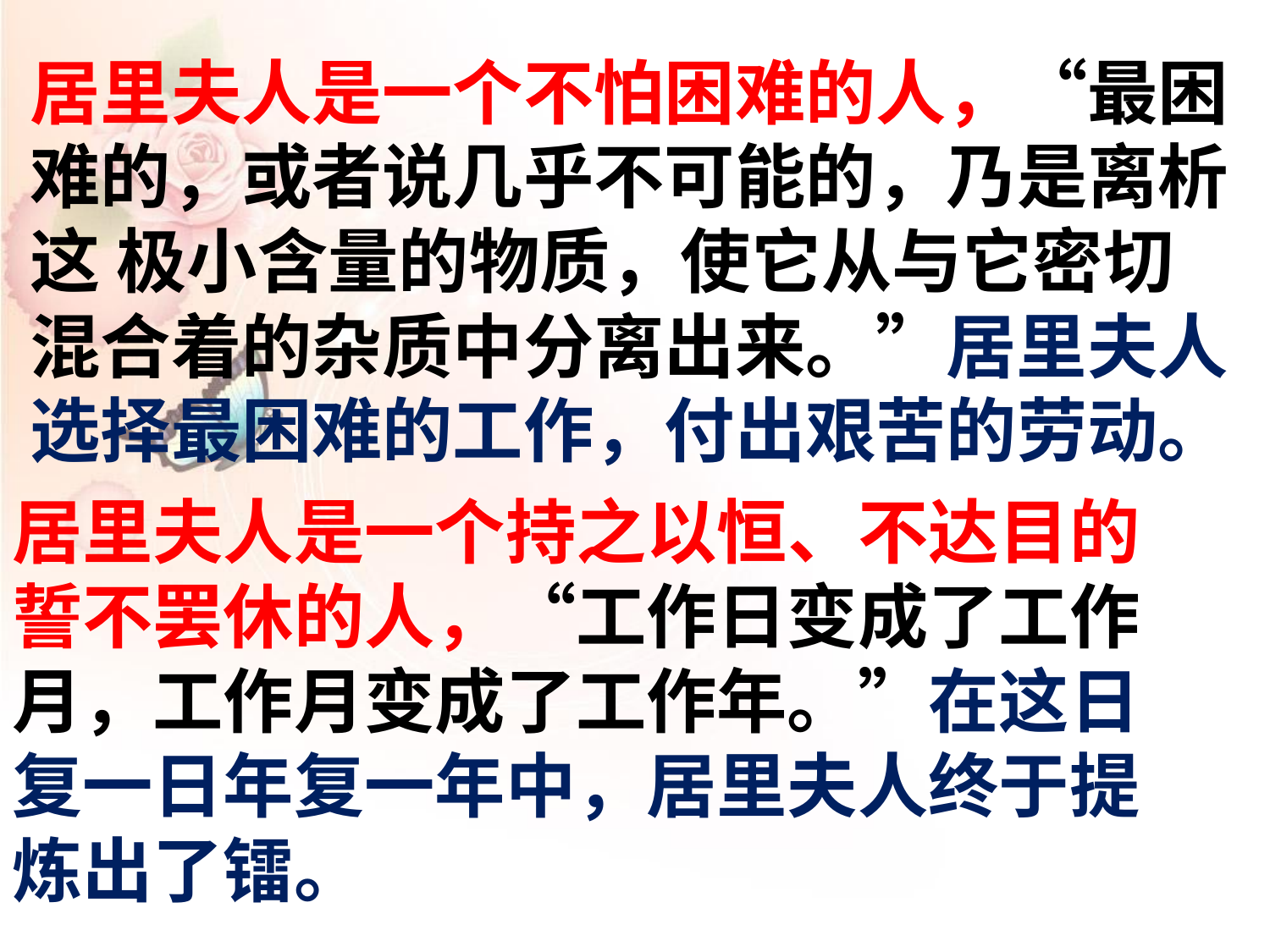

居里夫人是一个不怕困难的人，“最困难的，或者说几乎不可能的，乃是离析这 极小含量的物质，使它从与它密切混合着的杂质中分离出来。”居里夫人选择最困难的工作，付出艰苦的劳动。
居里夫人是一个持之以恒、不达目的誓不罢休的人，“工作日变成了工作月，工作月变成了工作年。”在这日复一日年复一年中，居里夫人终于提炼出了镭。